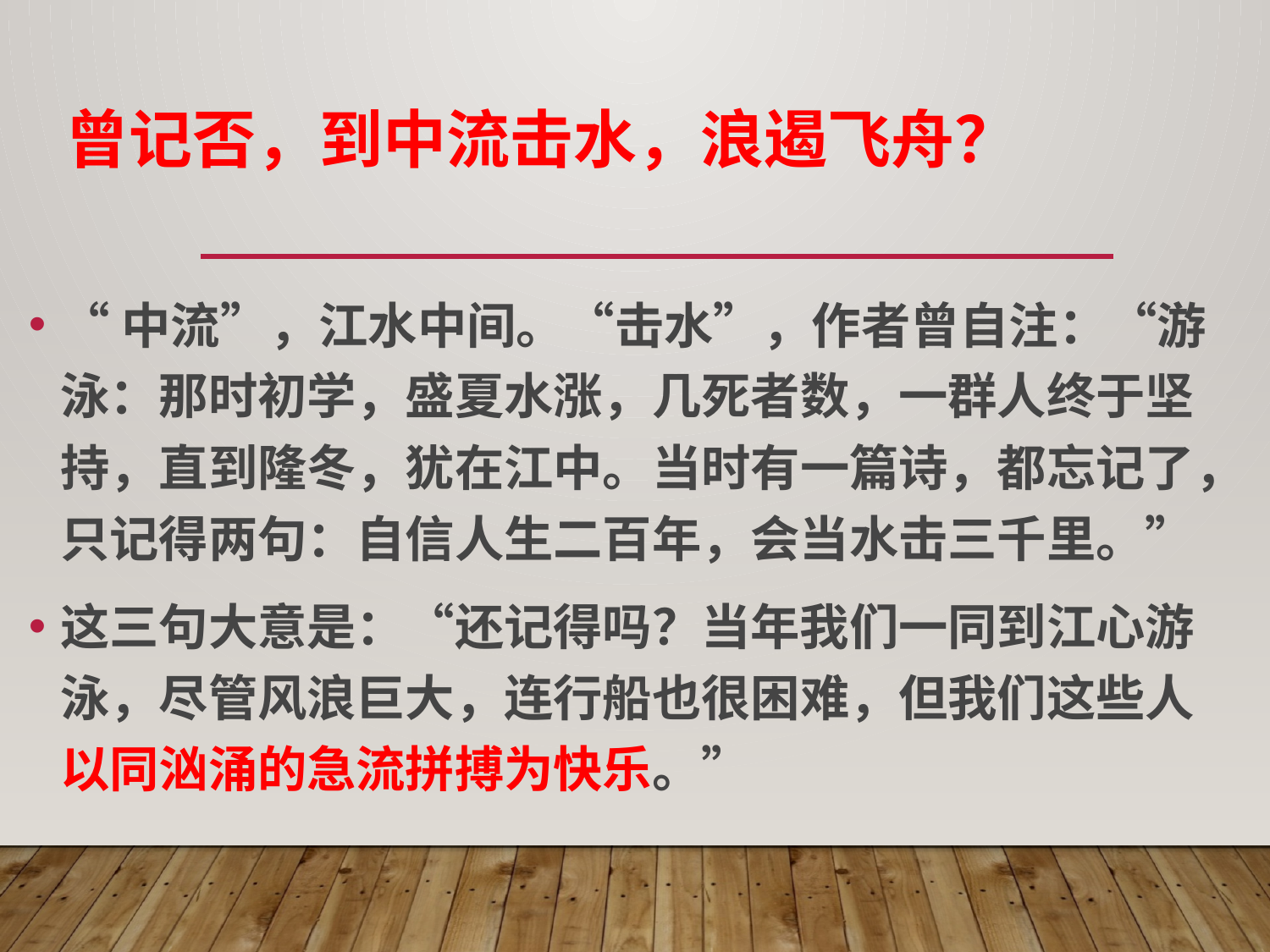

# 曾记否，到中流击水，浪遏飞舟？
“中流”，江水中间。“击水”，作者曾自注：“游泳：那时初学，盛夏水涨，几死者数，一群人终于坚持，直到隆冬，犹在江中。当时有一篇诗，都忘记了，只记得两句：自信人生二百年，会当水击三千里。”
这三句大意是：“还记得吗？当年我们一同到江心游泳，尽管风浪巨大，连行船也很困难，但我们这些人以同汹涌的急流拼搏为快乐。”